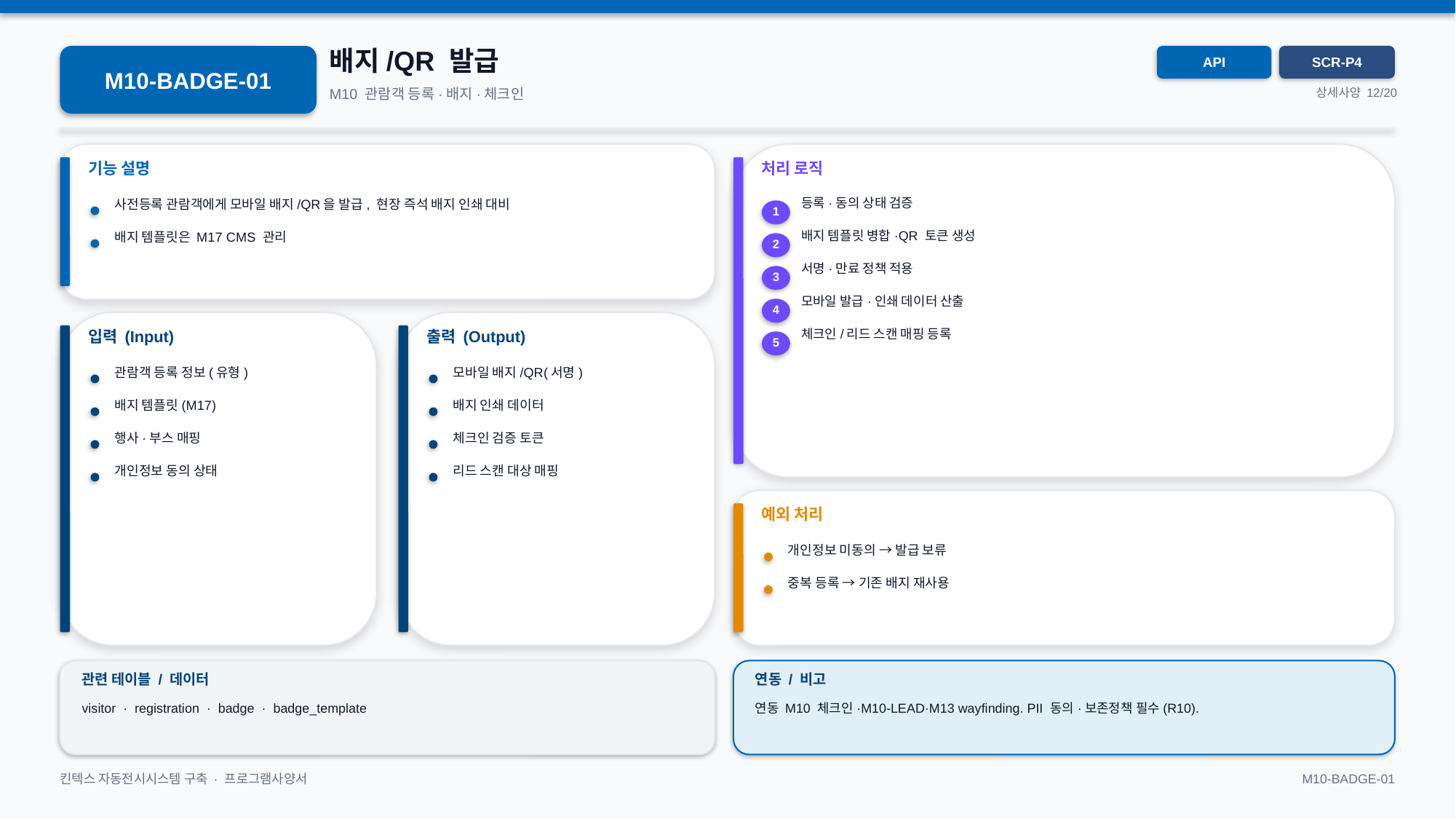

배지/QR 발급

M10-BADGE-01

API

SCR-P4
M10 관람객 등록·배지·체크인
상세사양 12/20

기능 설명
처리 로직
등록·동의 상태 검증
사전등록 관람객에게 모바일 배지/QR을 발급, 현장 즉석 배지 인쇄 대비
1

배지 템플릿 병합·QR 토큰 생성
배지 템플릿은 M17 CMS 관리
2

서명·만료 정책 적용
3

모바일 발급·인쇄 데이터 산출
4

입력 (Input)
출력 (Output)
체크인/리드 스캔 매핑 등록
5

관람객 등록 정보(유형)
모바일 배지/QR(서명)

배지 템플릿(M17)
배지 인쇄 데이터

행사·부스 매핑
체크인 검증 토큰

개인정보 동의 상태
리드 스캔 대상 매핑

예외 처리
개인정보 미동의 → 발급 보류

중복 등록 → 기존 배지 재사용

관련 테이블 / 데이터
연동 / 비고
visitor  ·  registration  ·  badge  ·  badge_template
연동 M10 체크인·M10-LEAD·M13 wayfinding. PII 동의·보존정책 필수(R10).
킨텍스 자동전시시스템 구축 · 프로그램사양서
M10-BADGE-01